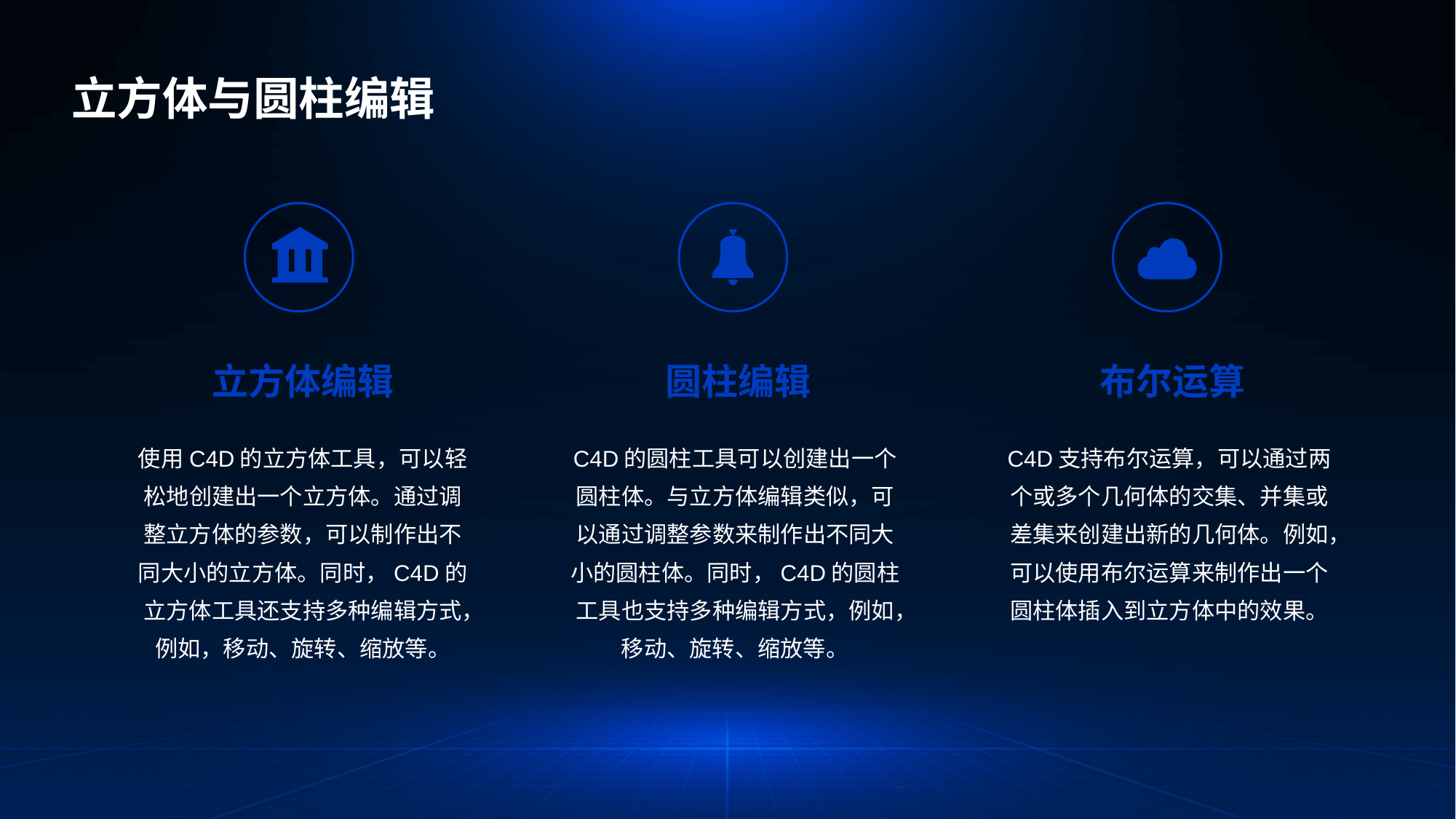

立方体与圆柱编辑

立方体编辑
圆柱编辑
布尔运算
使用C4D的立方体工具，可以轻松地创建出一个立方体。通过调整立方体的参数，可以制作出不同大小的立方体。同时，C4D的立方体工具还支持多种编辑方式，例如，移动、旋转、缩放等。
C4D的圆柱工具可以创建出一个圆柱体。与立方体编辑类似，可以通过调整参数来制作出不同大小的圆柱体。同时，C4D的圆柱工具也支持多种编辑方式，例如，移动、旋转、缩放等。
C4D支持布尔运算，可以通过两个或多个几何体的交集、并集或差集来创建出新的几何体。例如，可以使用布尔运算来制作出一个圆柱体插入到立方体中的效果。